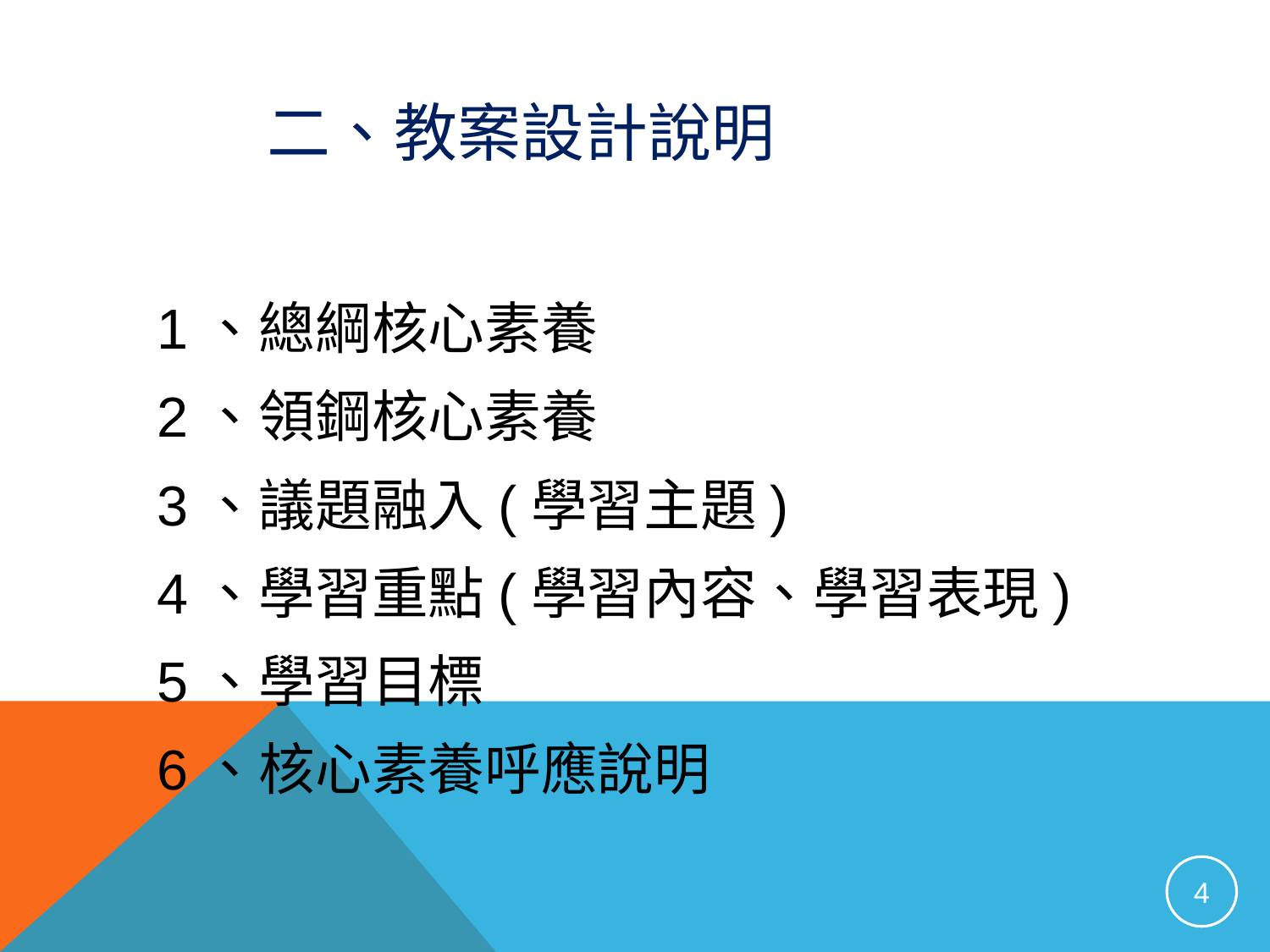

二、教案設計說明
1、總綱核心素養
2、領鋼核心素養
3、議題融入(學習主題)
4、學習重點(學習內容、學習表現)
5、學習目標
6、核心素養呼應說明
4